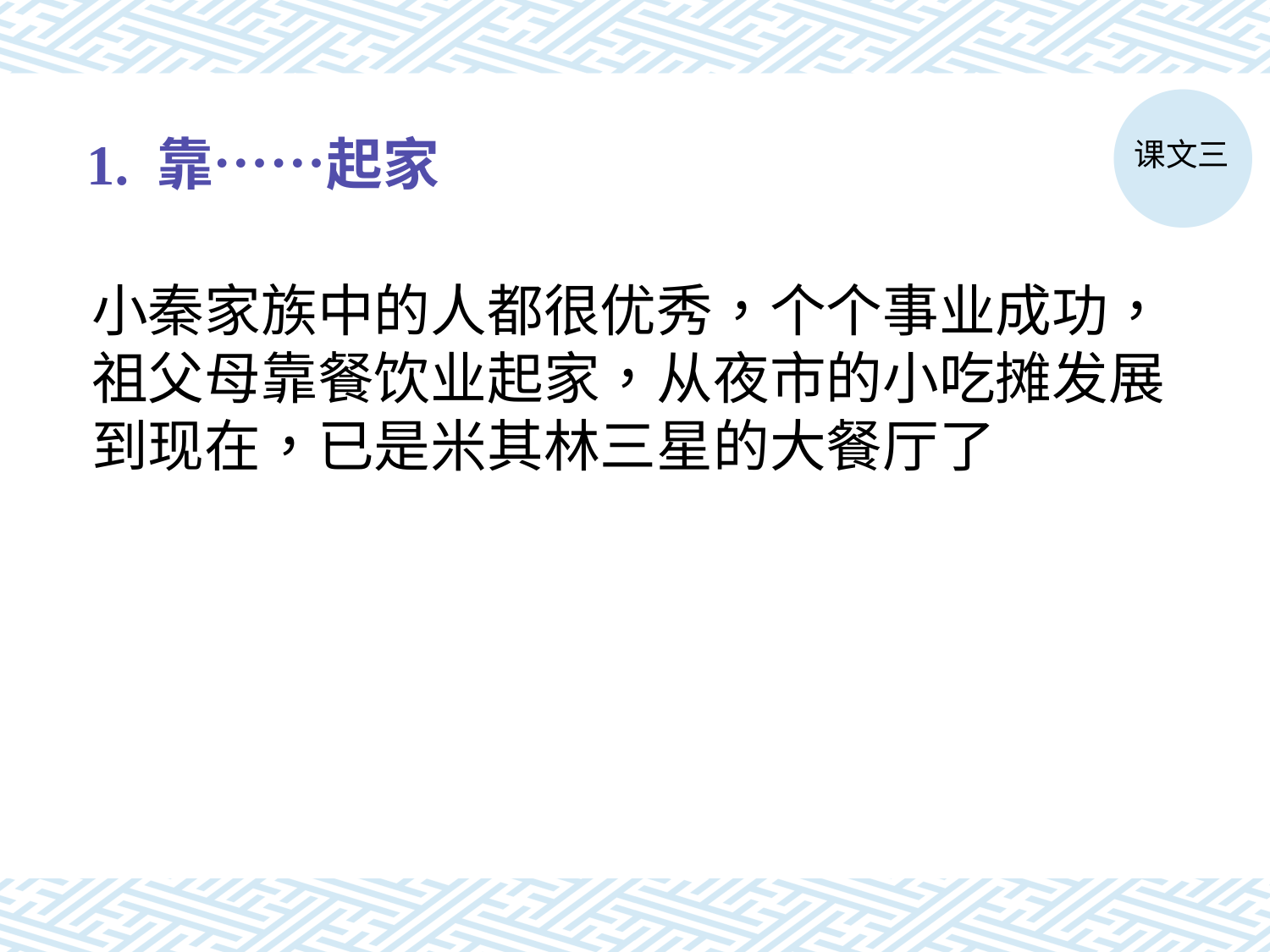

课文三
# 1. 靠……起家
小秦家族中的人都很优秀，个个事业成功，祖父母靠餐饮业起家，从夜市的小吃摊发展到现在，已是米其林三星的大餐厅了